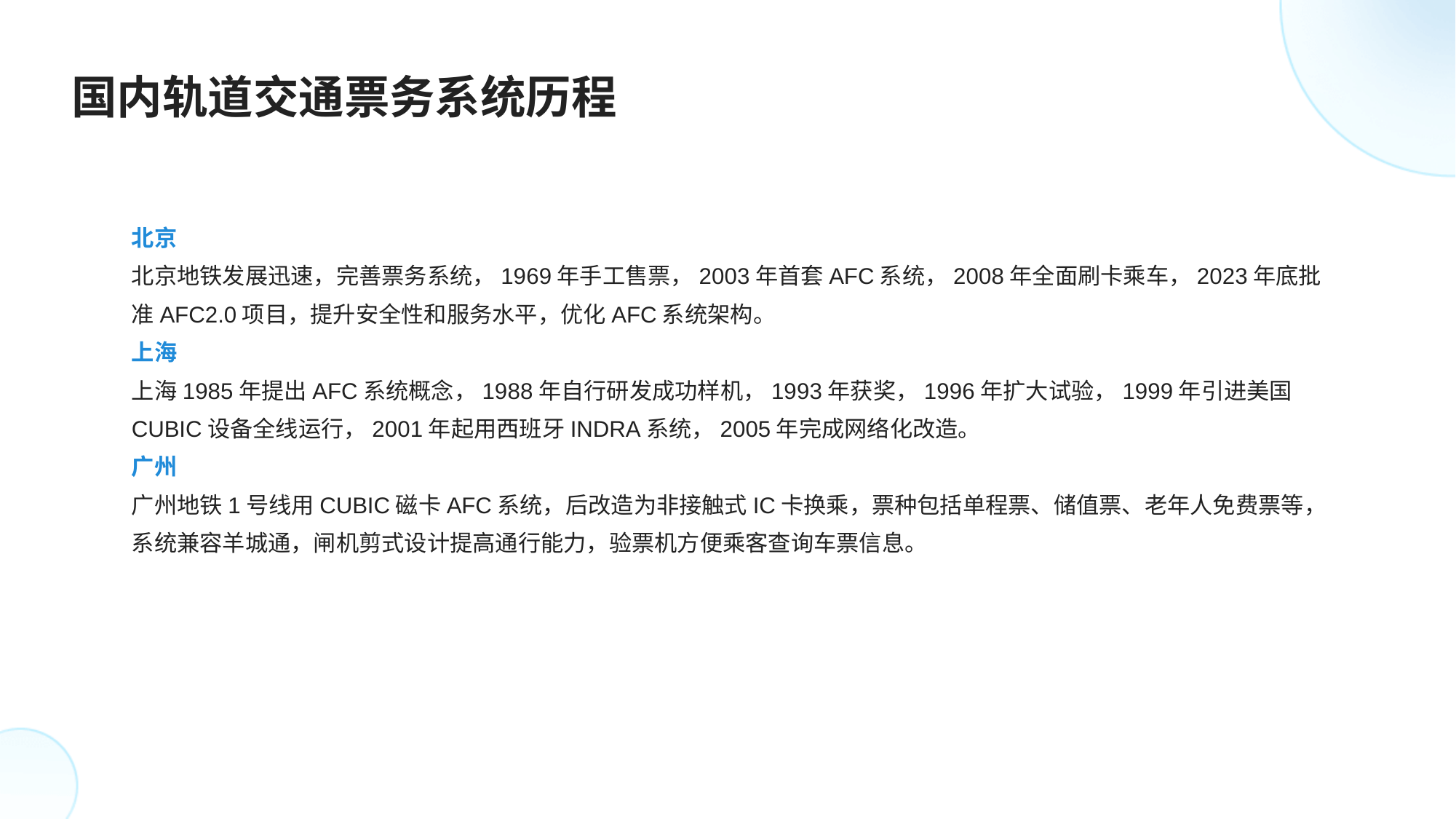

国内轨道交通票务系统历程
北京
北京地铁发展迅速，完善票务系统，1969年手工售票，2003年首套AFC系统，2008年全面刷卡乘车，2023年底批准AFC2.0项目，提升安全性和服务水平，优化AFC系统架构。
上海
上海1985年提出AFC系统概念，1988年自行研发成功样机，1993年获奖，1996年扩大试验，1999年引进美国CUBIC设备全线运行，2001年起用西班牙INDRA系统，2005年完成网络化改造。
广州
广州地铁1号线用CUBIC磁卡AFC系统，后改造为非接触式IC卡换乘，票种包括单程票、储值票、老年人免费票等，系统兼容羊城通，闸机剪式设计提高通行能力，验票机方便乘客查询车票信息。